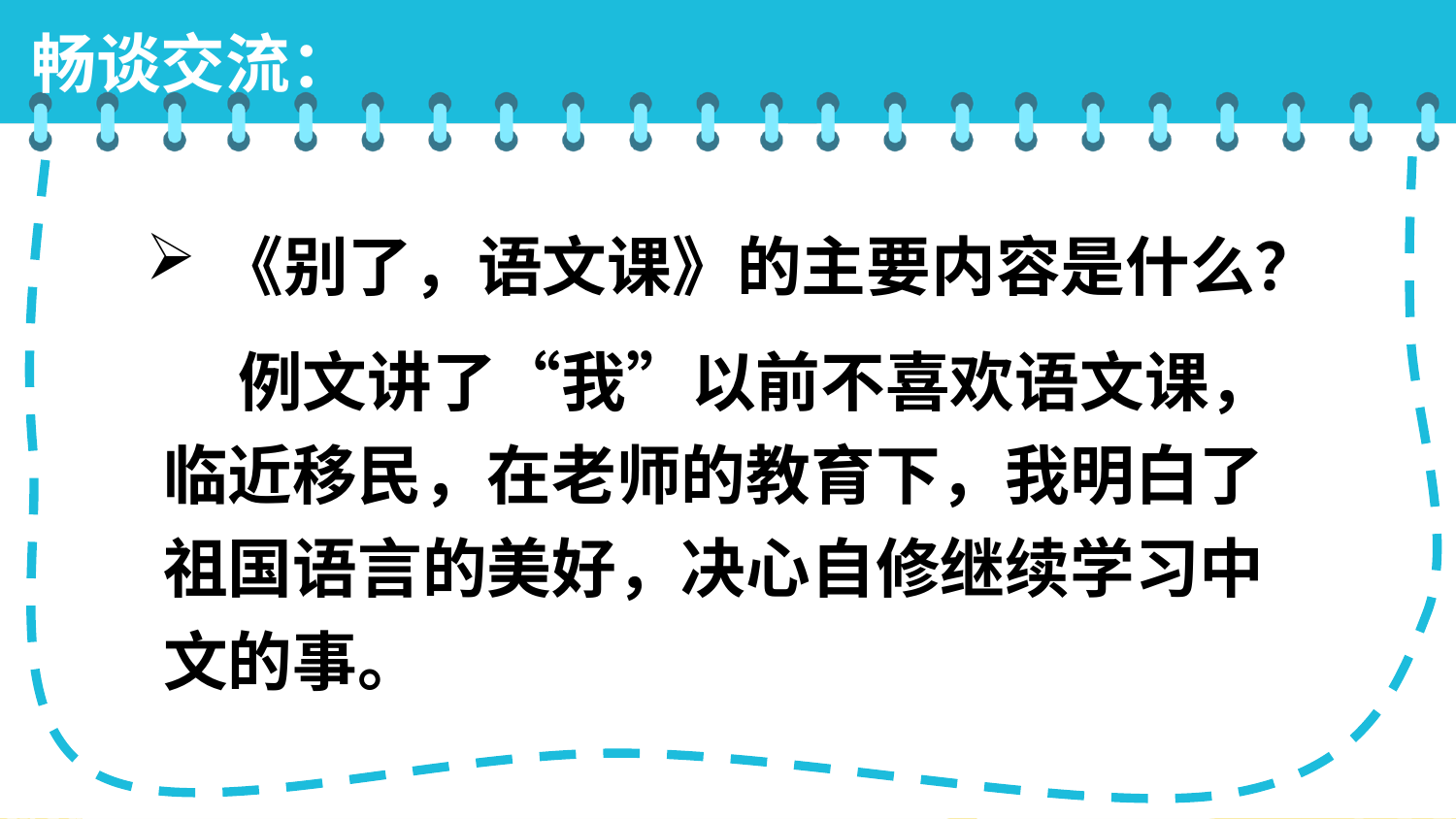

畅谈交流：
《别了，语文课》的主要内容是什么？
    例文讲了“我”以前不喜欢语文课，临近移民，在老师的教育下，我明白了祖国语言的美好，决心自修继续学习中文的事。